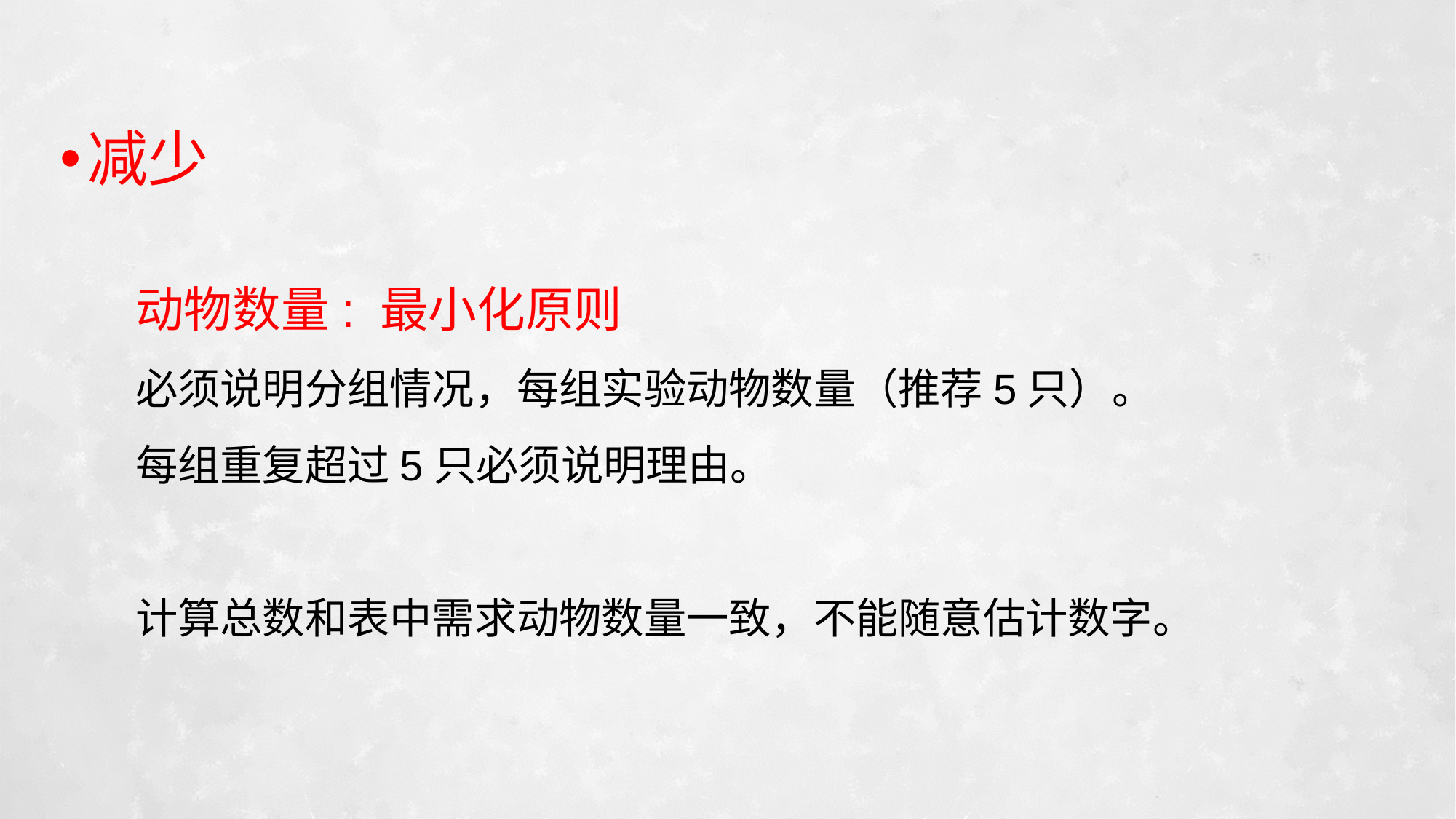

减少
动物数量: 最小化原则
必须说明分组情况，每组实验动物数量（推荐5只）。
每组重复超过5只必须说明理由。

计算总数和表中需求动物数量一致，不能随意估计数字。